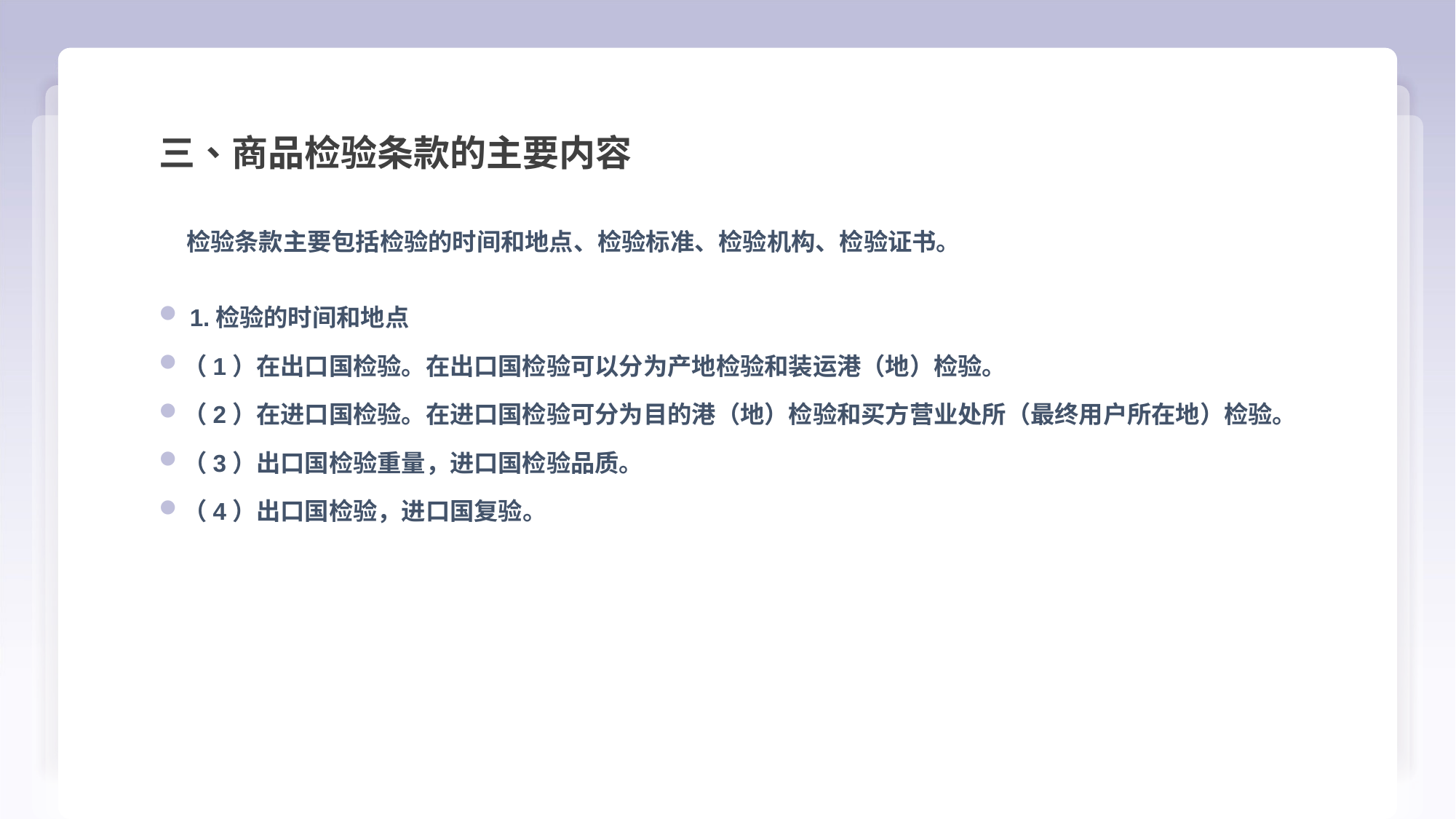

三、商品检验条款的主要内容
    检验条款主要包括检验的时间和地点、检验标准、检验机构、检验证书。
 1.检验的时间和地点
（1）在出口国检验。在出口国检验可以分为产地检验和装运港（地）检验。
（2）在进口国检验。在进口国检验可分为目的港（地）检验和买方营业处所（最终用户所在地）检验。
（3）出口国检验重量，进口国检验品质。
（4）出口国检验，进口国复验。